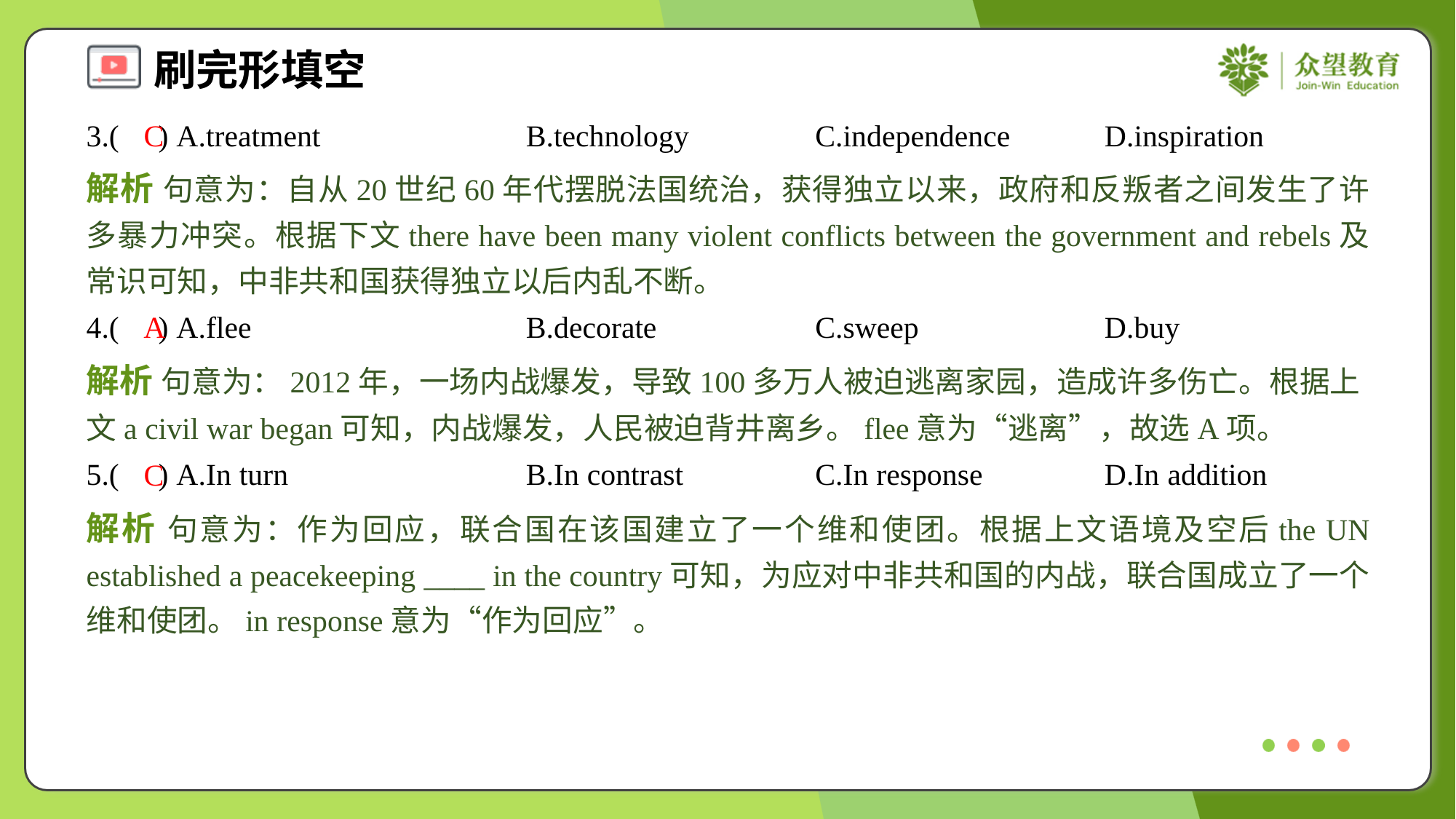

3.(     ) A.treatment	B.technology	C.independence	D.inspiration
C
解析 句意为：自从20世纪60年代摆脱法国统治，获得独立以来，政府和反叛者之间发生了许多暴力冲突。根据下文there have been many violent conflicts between the government and rebels及常识可知，中非共和国获得独立以后内乱不断。
4.(     ) A.flee	B.decorate	C.sweep	D.buy
A
解析 句意为：2012年，一场内战爆发，导致100多万人被迫逃离家园，造成许多伤亡。根据上文a civil war began可知，内战爆发，人民被迫背井离乡。flee意为“逃离”，故选A项。
5.(     ) A.In turn	B.In contrast	C.In response	D.In addition
C
解析 句意为：作为回应，联合国在该国建立了一个维和使团。根据上文语境及空后the UN established a peacekeeping ____ in the country可知，为应对中非共和国的内战，联合国成立了一个维和使团。in response意为“作为回应”。